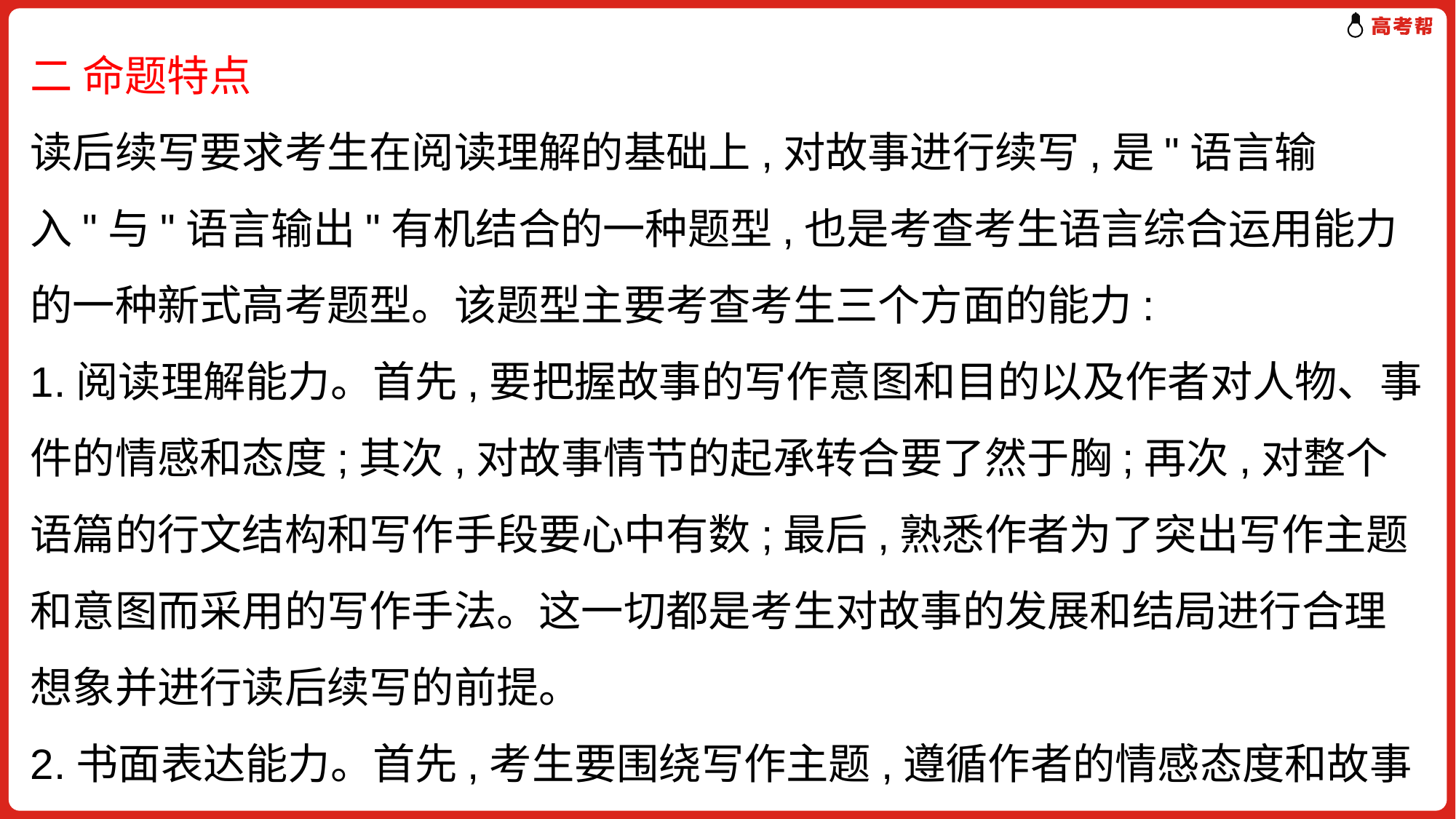

二 命题特点
读后续写要求考生在阅读理解的基础上,对故事进行续写,是"语言输入"与"语言输出"有机结合的一种题型,也是考查考生语言综合运用能力的一种新式高考题型。该题型主要考查考生三个方面的能力:
1.阅读理解能力。首先,要把握故事的写作意图和目的以及作者对人物、事件的情感和态度;其次,对故事情节的起承转合要了然于胸;再次,对整个语篇的行文结构和写作手段要心中有数;最后,熟悉作者为了突出写作主题和意图而采用的写作手法。这一切都是考生对故事的发展和结局进行合理想象并进行读后续写的前提。
2.书面表达能力。首先,考生要围绕写作主题,遵循作者的情感态度和故事情